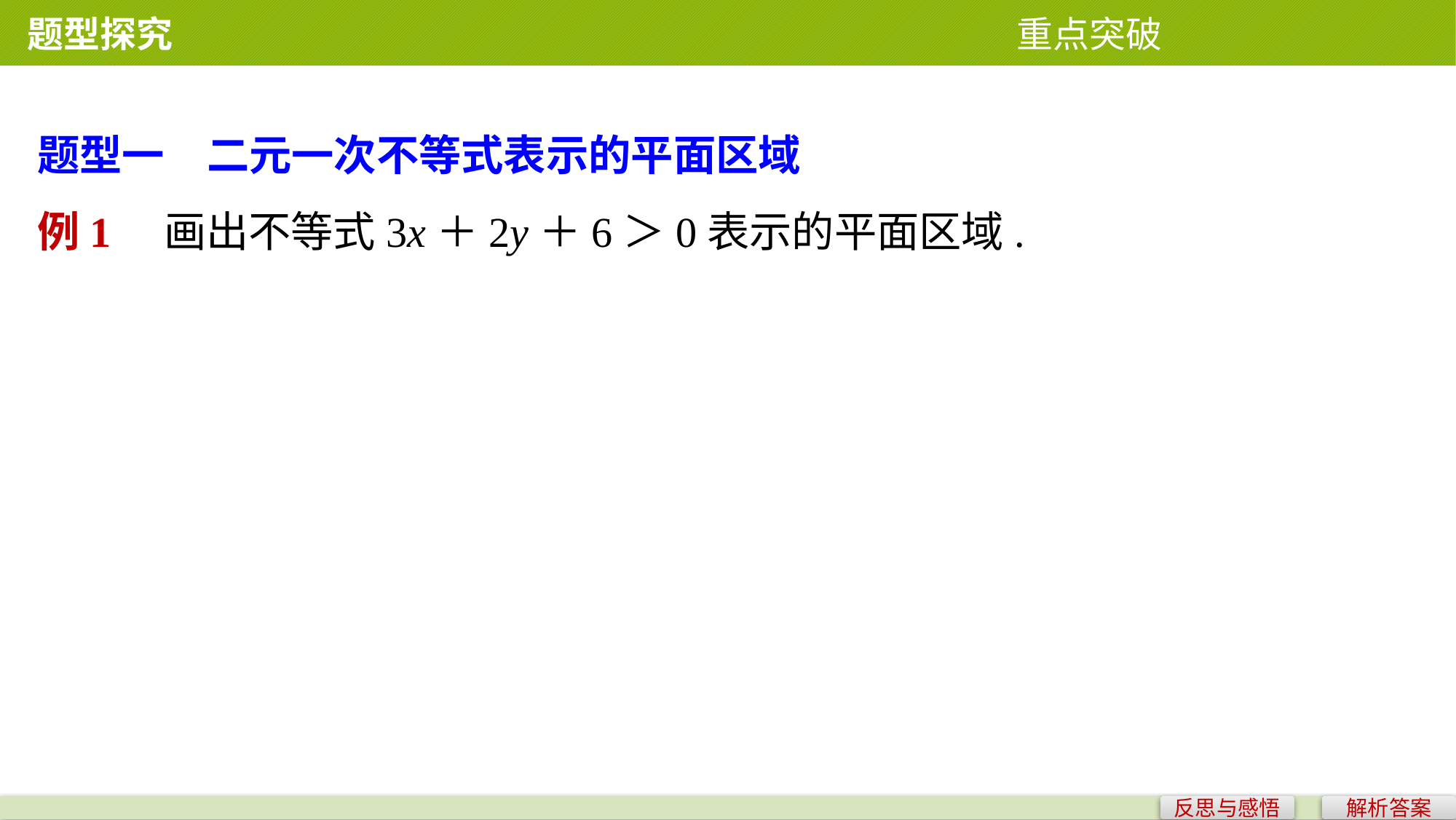

题型探究                                                                                                       重点突破
题型一　二元一次不等式表示的平面区域
例1　画出不等式3x＋2y＋6＞0表示的平面区域.
反思与感悟
解析答案